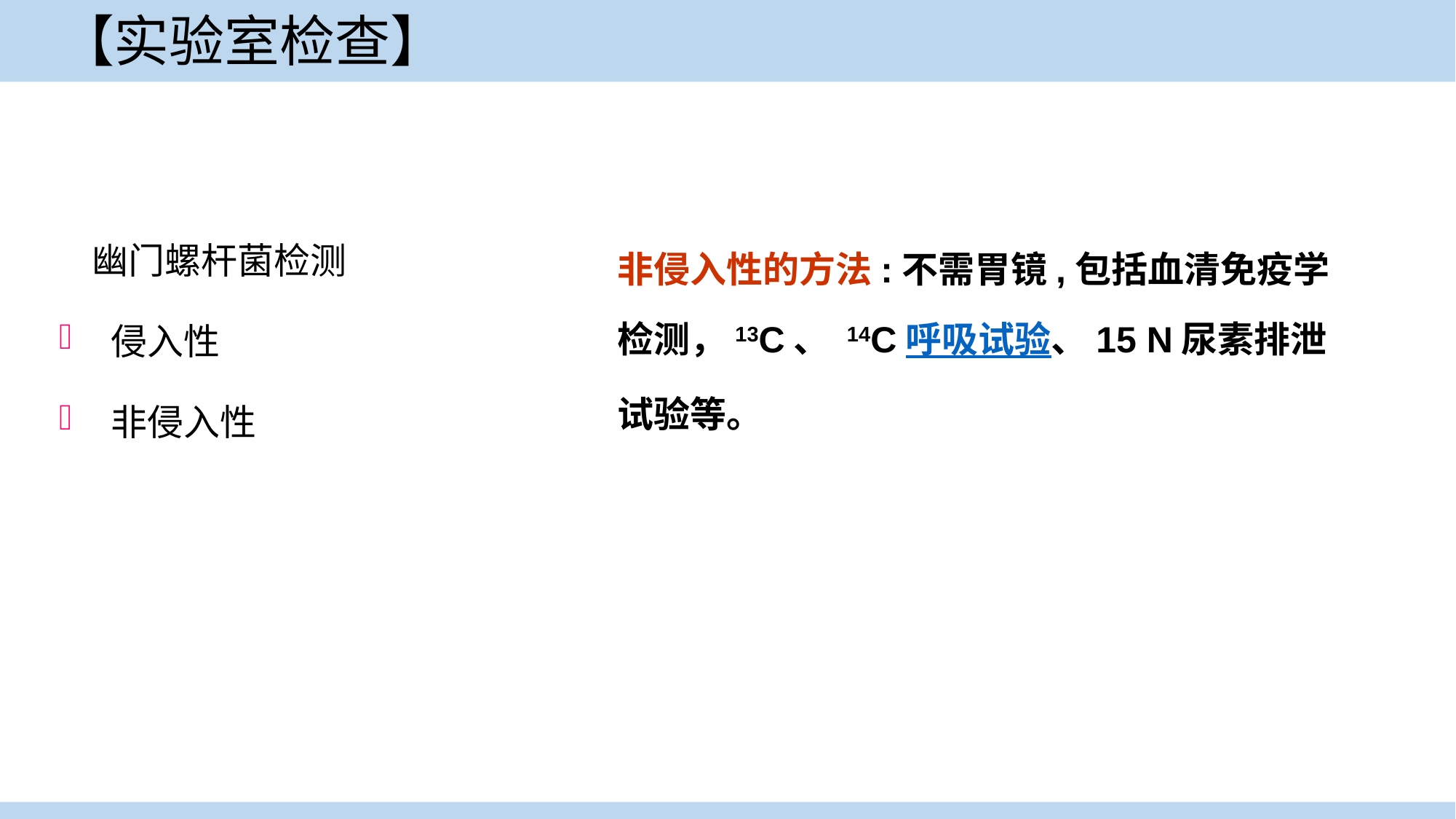

# 【实验室检查】

   幽门螺杆菌检测
  侵入性
  非侵入性
非侵入性的方法:不需胃镜,包括血清免疫学检测，13C、 14C呼吸试验、15 N尿素排泄试验等。